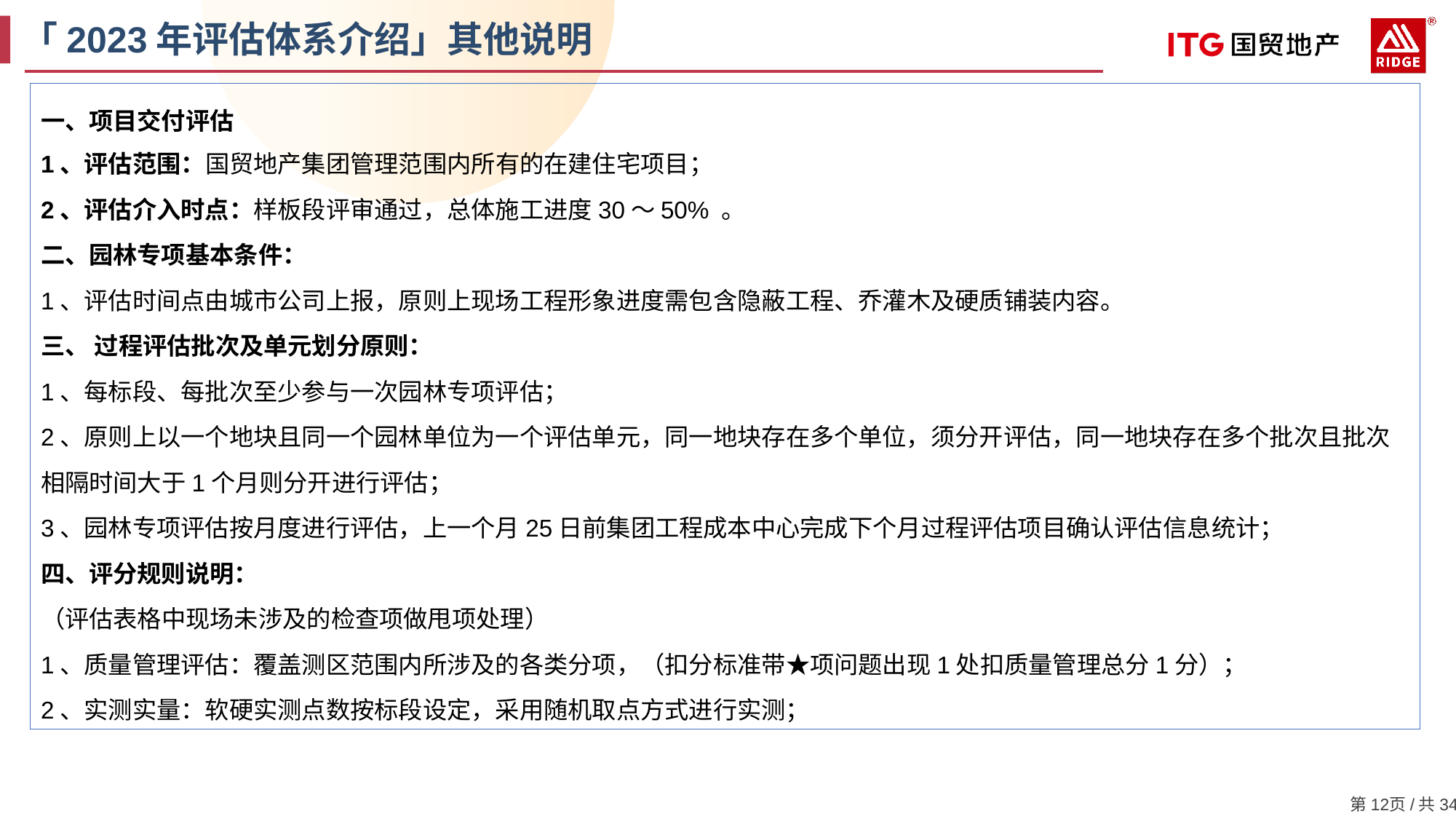

「2023年评估体系介绍」其他说明
一、项目交付评估
1、评估范围：国贸地产集团管理范围内所有的在建住宅项目；
2、评估介入时点：样板段评审通过，总体施工进度30～50% 。
二、园林专项基本条件：
1、评估时间点由城市公司上报，原则上现场工程形象进度需包含隐蔽工程、乔灌木及硬质铺装内容。
三、 过程评估批次及单元划分原则：
1、每标段、每批次至少参与一次园林专项评估；
2、原则上以一个地块且同一个园林单位为一个评估单元，同一地块存在多个单位，须分开评估，同一地块存在多个批次且批次相隔时间大于1个月则分开进行评估；
3、园林专项评估按月度进行评估，上一个月25日前集团工程成本中心完成下个月过程评估项目确认评估信息统计；
四、评分规则说明：
（评估表格中现场未涉及的检查项做甩项处理）
1、质量管理评估：覆盖测区范围内所涉及的各类分项，（扣分标准带★项问题出现1处扣质量管理总分1分）；
2、实测实量：软硬实测点数按标段设定，采用随机取点方式进行实测；